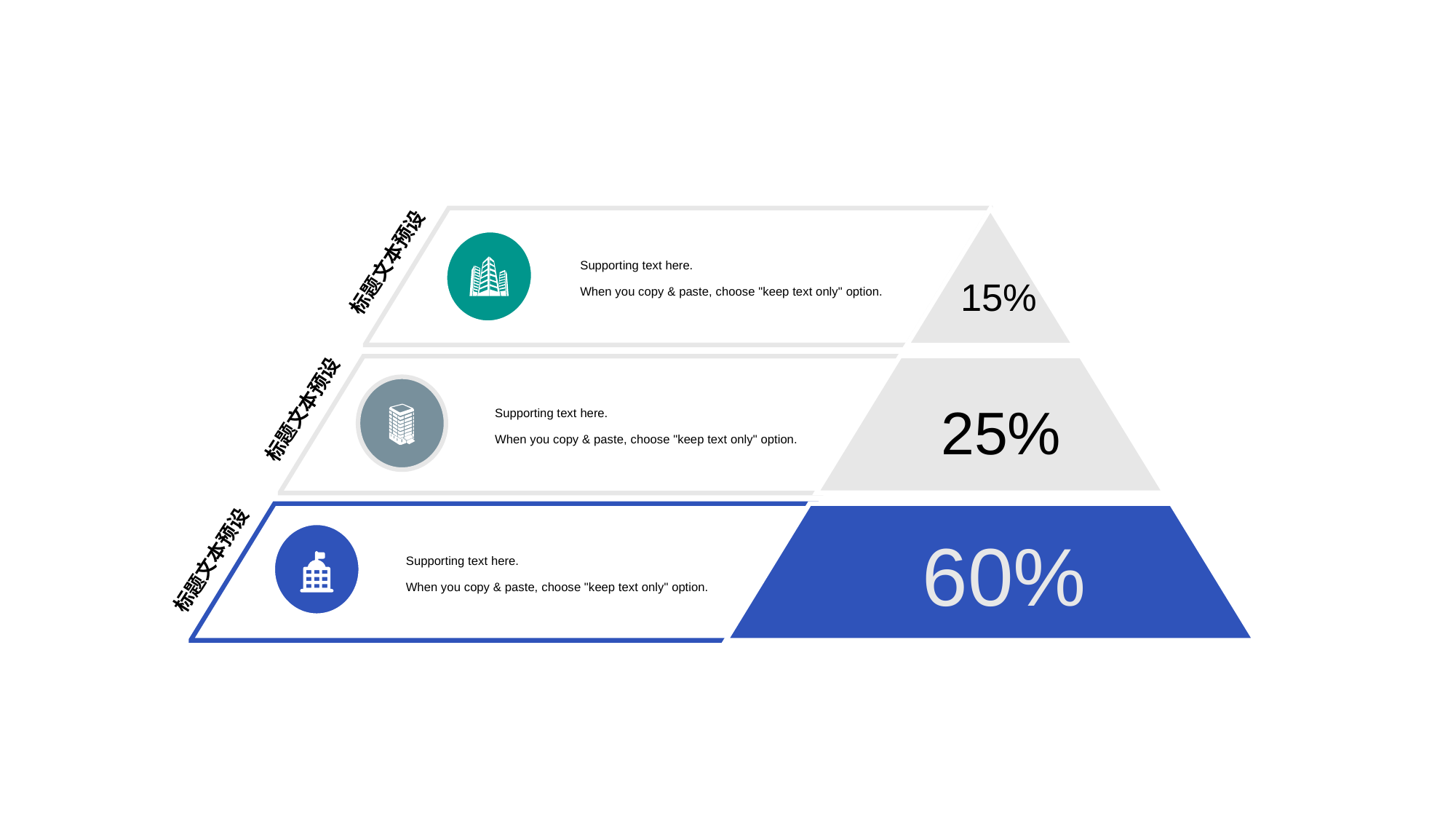

Supporting text here.
When you copy & paste, choose "keep text only" option.

标题文本预设

15%

Supporting text here.
When you copy & paste, choose "keep text only" option.

25%
标题文本预设

Supporting text here.
When you copy & paste, choose "keep text only" option.

60%

标题文本预设